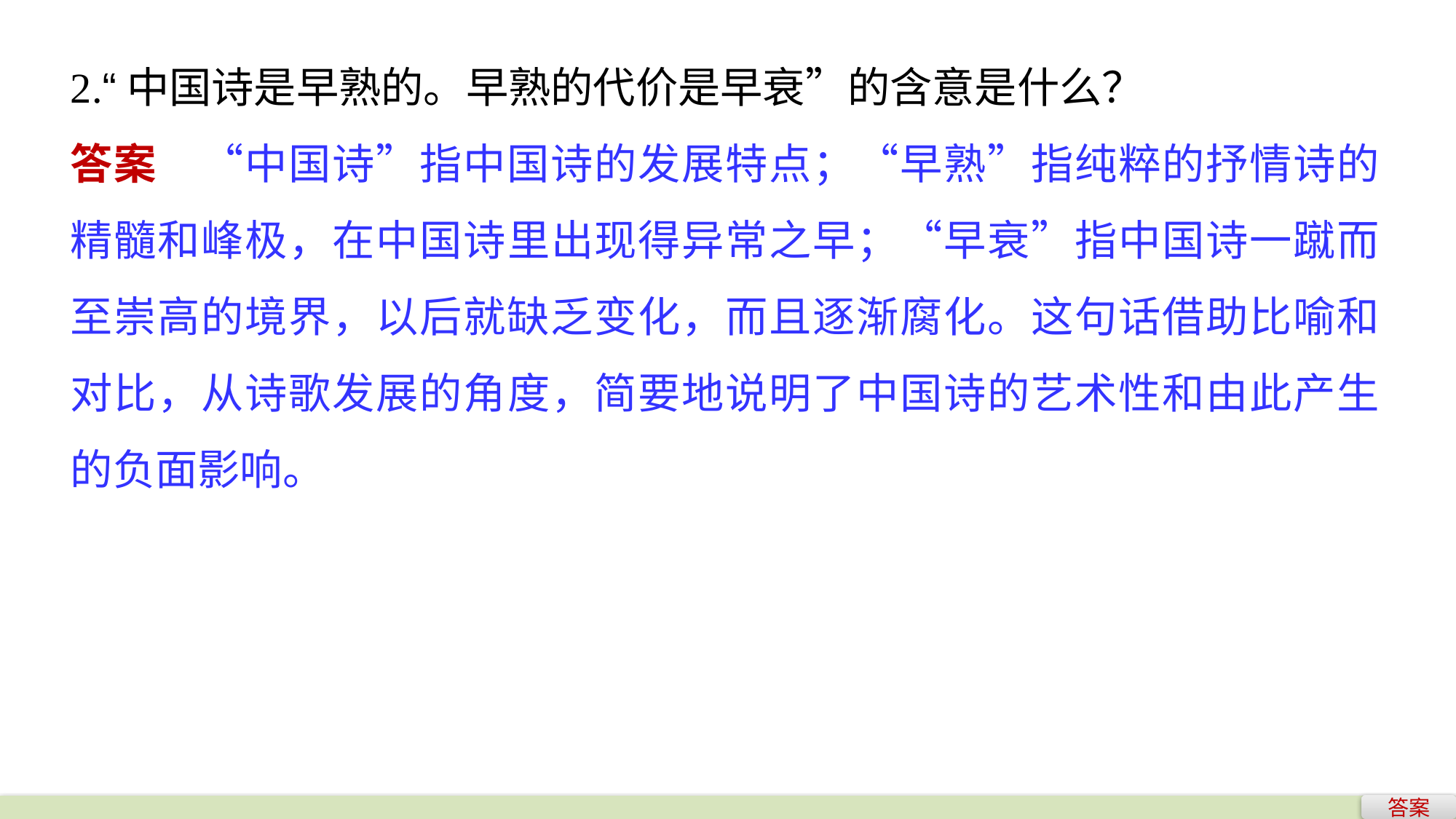

2.“中国诗是早熟的。早熟的代价是早衰”的含意是什么？
答案　“中国诗”指中国诗的发展特点；“早熟”指纯粹的抒情诗的精髓和峰极，在中国诗里出现得异常之早；“早衰”指中国诗一蹴而至崇高的境界，以后就缺乏变化，而且逐渐腐化。这句话借助比喻和对比，从诗歌发展的角度，简要地说明了中国诗的艺术性和由此产生的负面影响。
答案